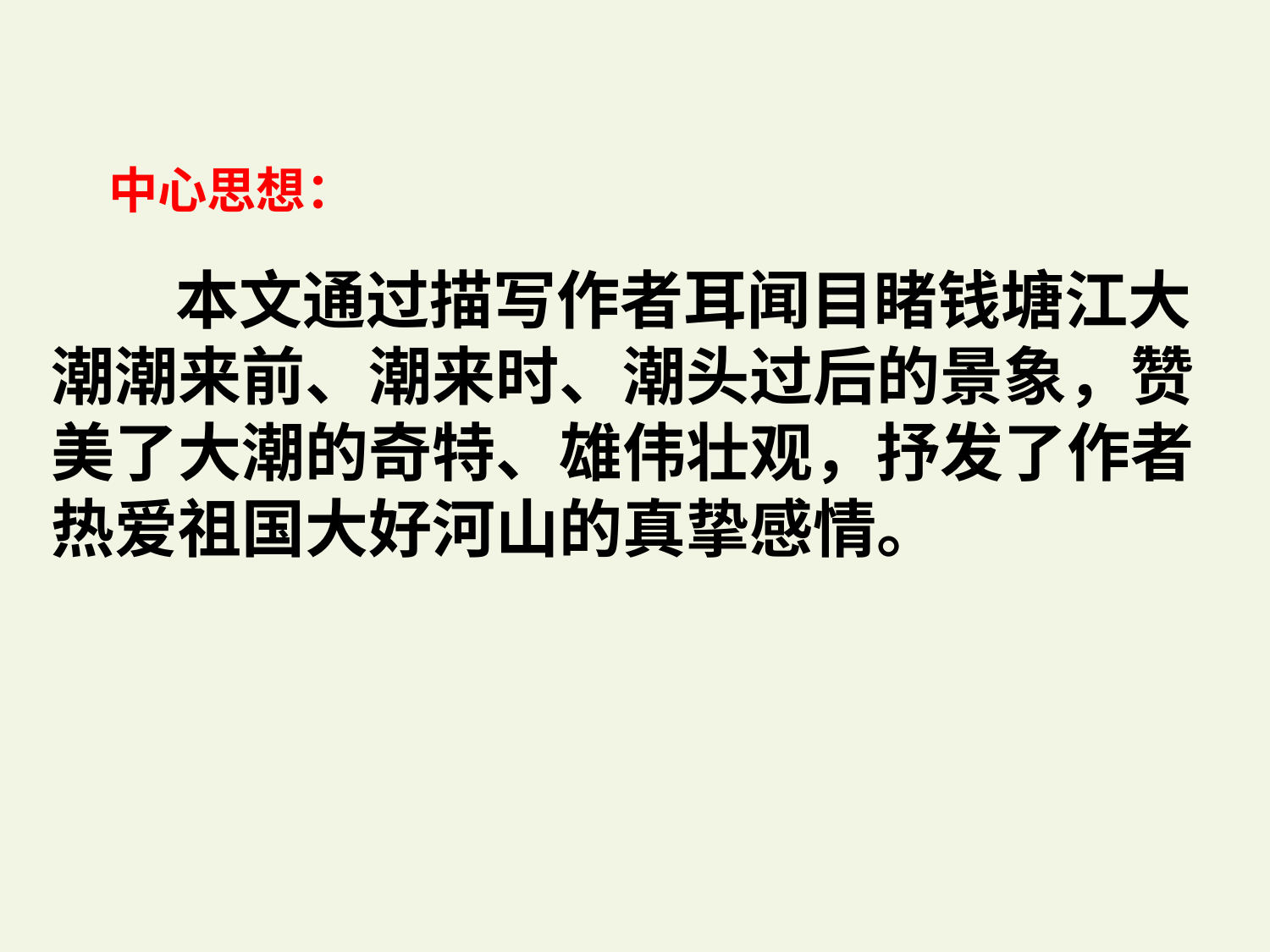

中心思想：
            本文通过描写作者耳闻目睹钱塘江大潮潮来前、潮来时、潮头过后的景象，赞美了大潮的奇特、雄伟壮观，抒发了作者热爱祖国大好河山的真挚感情。